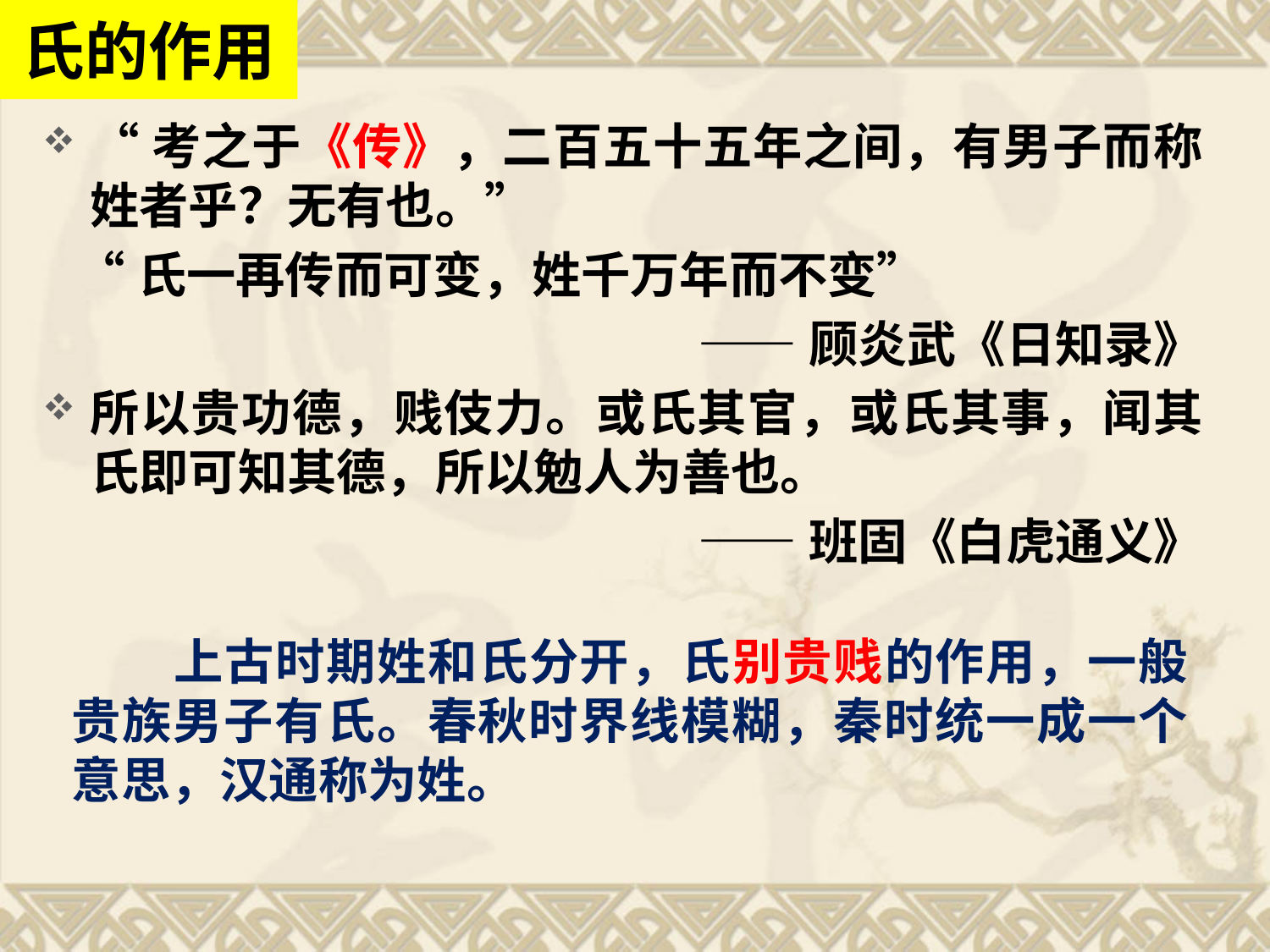

氏的作用
“考之于《传》，二百五十五年之间，有男子而称姓者乎？无有也。”
   “氏一再传而可变，姓千万年而不变”
——顾炎武《日知录》
所以贵功德，贱伎力。或氏其官，或氏其事，闻其氏即可知其德，所以勉人为善也。
——班固《白虎通义》

       上古时期姓和氏分开，氏别贵贱的作用，一般贵族男子有氏。春秋时界线模糊，秦时统一成一个意思，汉通称为姓。